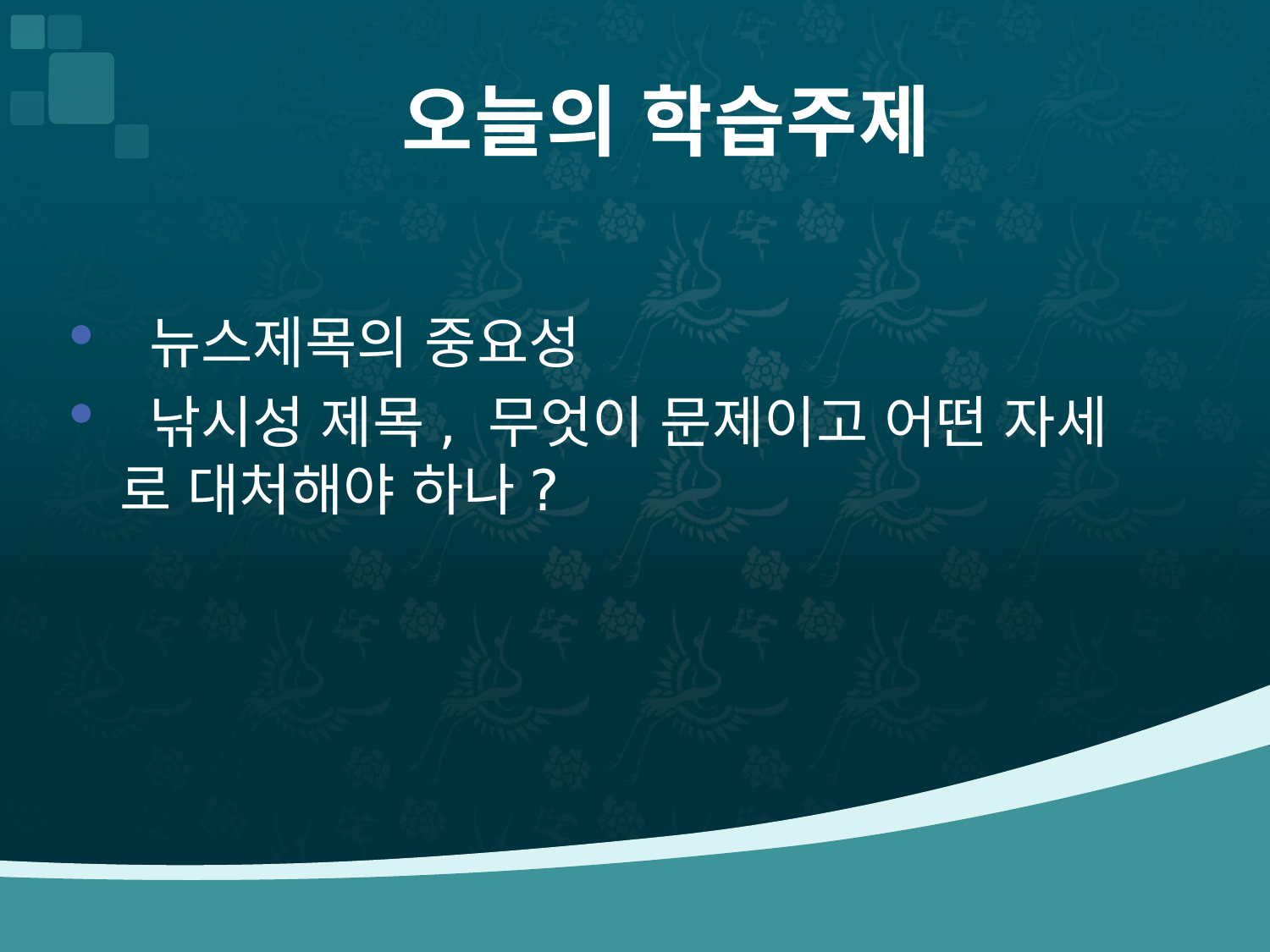

# 오늘의 학습주제

 뉴스제목의 중요성
 낚시성 제목, 무엇이 문제이고 어떤 자세     로 대처해야 하나?